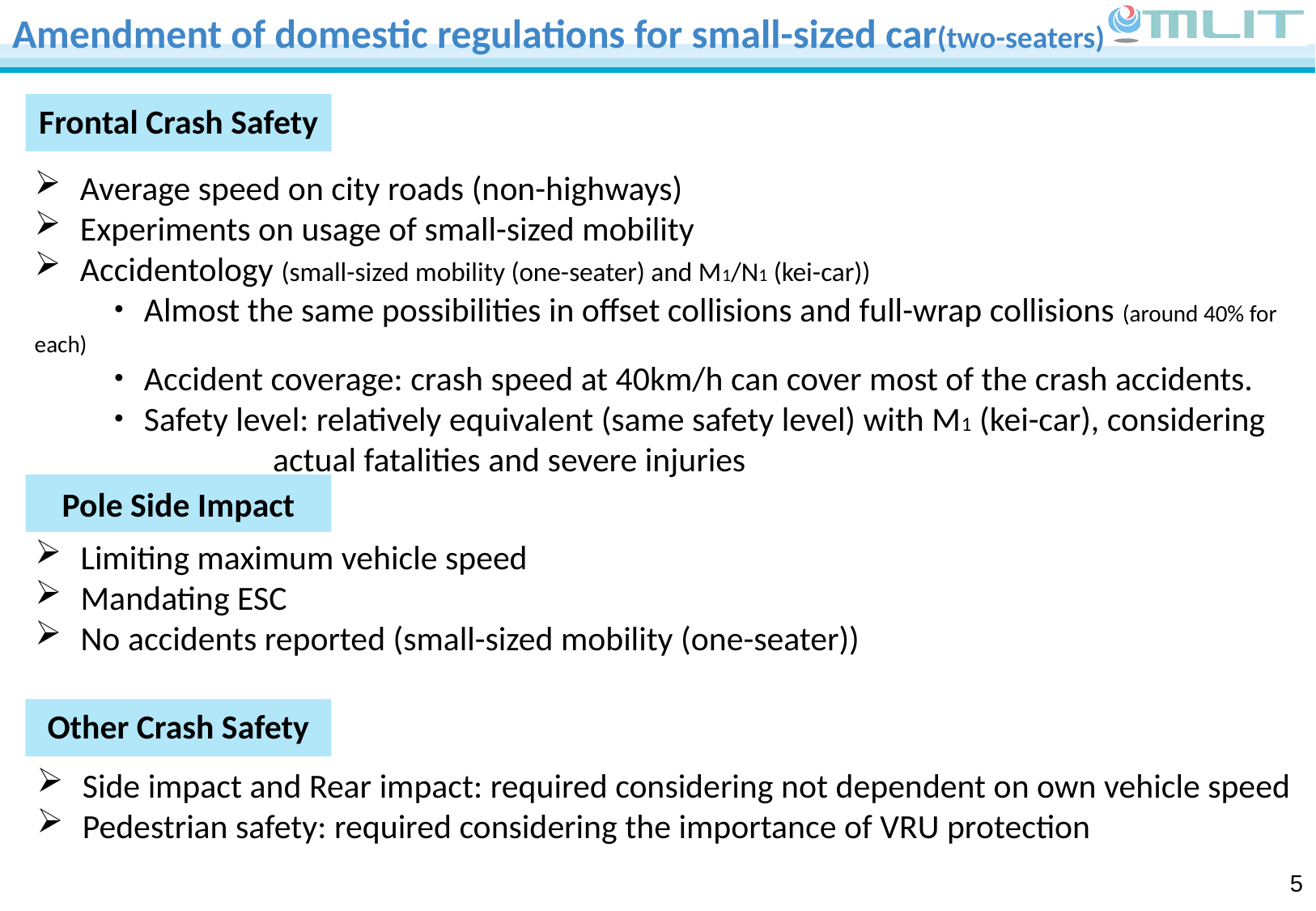

Amendment of domestic regulations for small-sized car(two-seaters)

Frontal Crash Safety
Average speed on city roads (non-highways)
Experiments on usage of small-sized mobility
Accidentology (small-sized mobility (one-seater) and M1/N1 (kei-car))
　　・Almost the same possibilities in offset collisions and full-wrap collisions (around 40% for each)
　　・Accident coverage: crash speed at 40km/h can cover most of the crash accidents.
　　・Safety level: relatively equivalent (same safety level) with M1 (kei-car), considering
                               actual fatalities and severe injuries

Pole Side Impact
Limiting maximum vehicle speed
Mandating ESC
No accidents reported (small-sized mobility (one-seater))

Other Crash Safety
Side impact and Rear impact: required considering not dependent on own vehicle speed
Pedestrian safety: required considering the importance of VRU protection
5